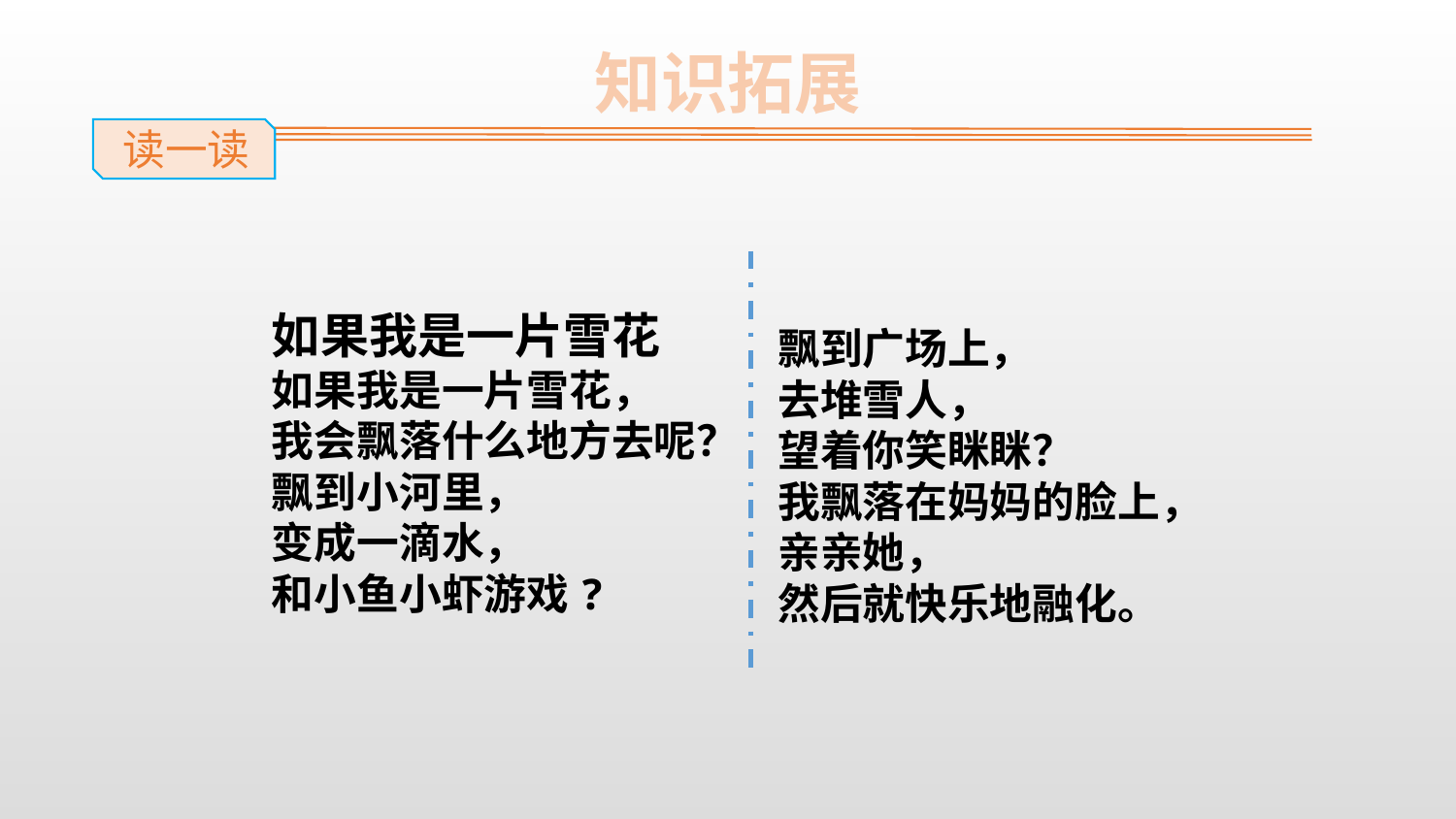

知识拓展
读一读

如果我是一片雪花
如果我是一片雪花，
我会飘落什么地方去呢？
飘到小河里，
变成一滴水，
和小鱼小虾游戏?
飘到广场上，
去堆雪人，
望着你笑眯眯？
我飘落在妈妈的脸上，
亲亲她，
然后就快乐地融化。